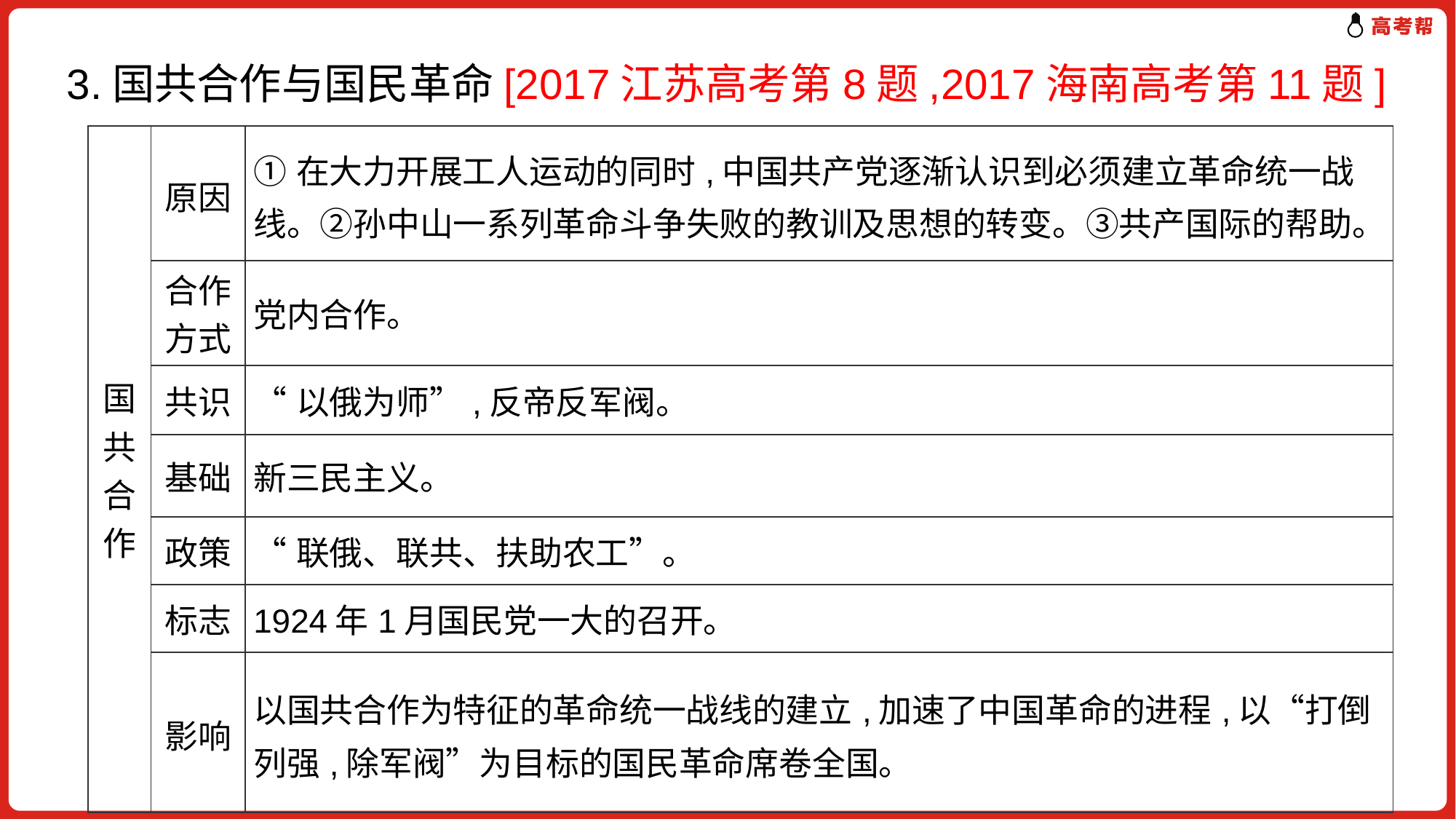

3.国共合作与国民革命[2017江苏高考第8题,2017海南高考第11题]
| 国共合作 | 原因 | ①在大力开展工人运动的同时,中国共产党逐渐认识到必须建立革命统一战线。②孙中山一系列革命斗争失败的教训及思想的转变。③共产国际的帮助。 |
| --- | --- | --- |
|  | 合作方式 | 党内合作。 |
|  | 共识 | “以俄为师”,反帝反军阀。 |
|  | 基础 | 新三民主义。 |
|  | 政策 | “联俄、联共、扶助农工”。 |
|  | 标志 | 1924年1月国民党一大的召开。 |
|  | 影响 | 以国共合作为特征的革命统一战线的建立,加速了中国革命的进程,以“打倒列强,除军阀”为目标的国民革命席卷全国。 |